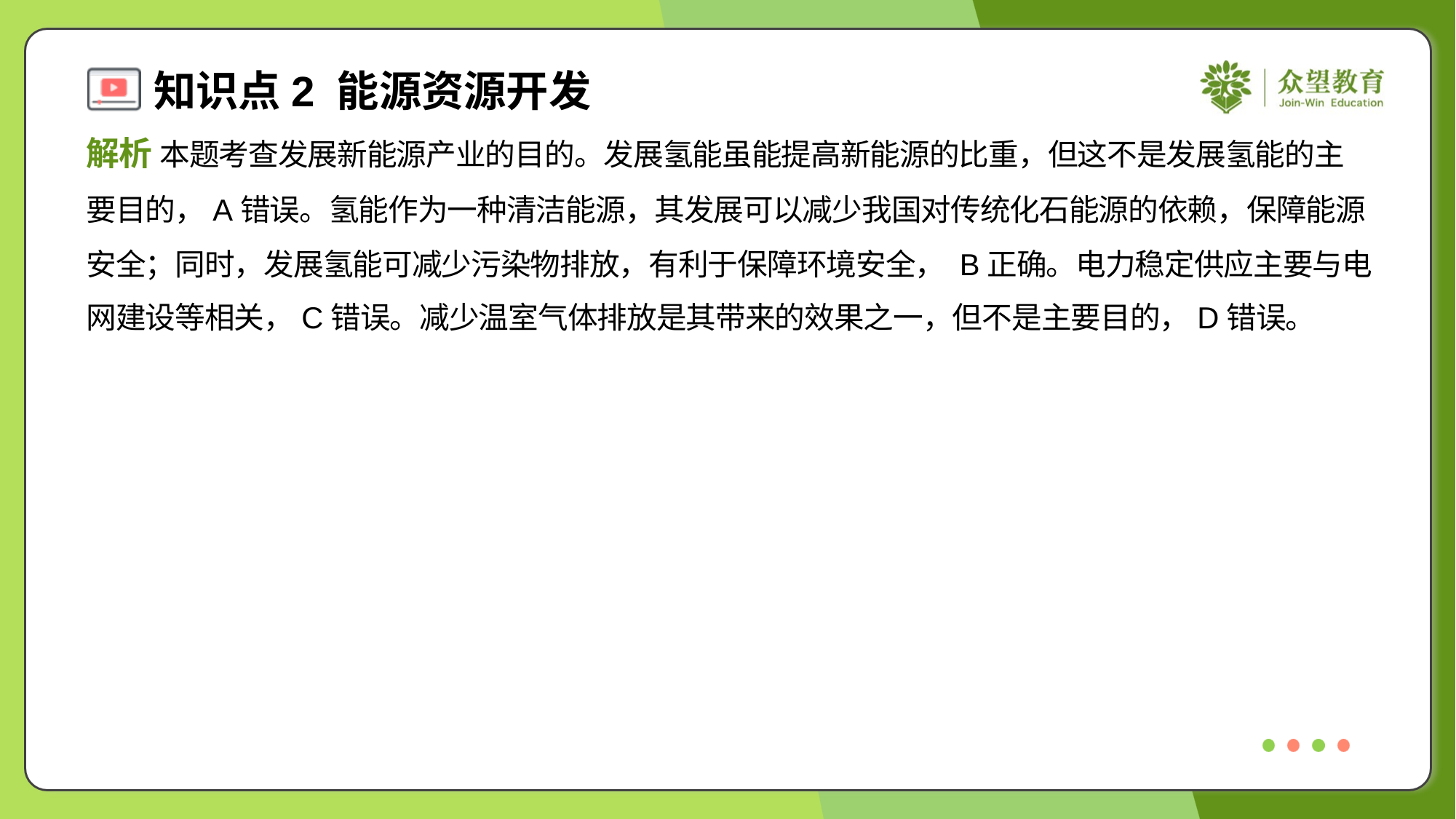

解析 本题考查发展新能源产业的目的。发展氢能虽能提高新能源的比重，但这不是发展氢能的主
要目的，A错误。氢能作为一种清洁能源，其发展可以减少我国对传统化石能源的依赖，保障能源
安全；同时，发展氢能可减少污染物排放，有利于保障环境安全， B正确。电力稳定供应主要与电
网建设等相关，C错误。减少温室气体排放是其带来的效果之一，但不是主要目的，D错误。